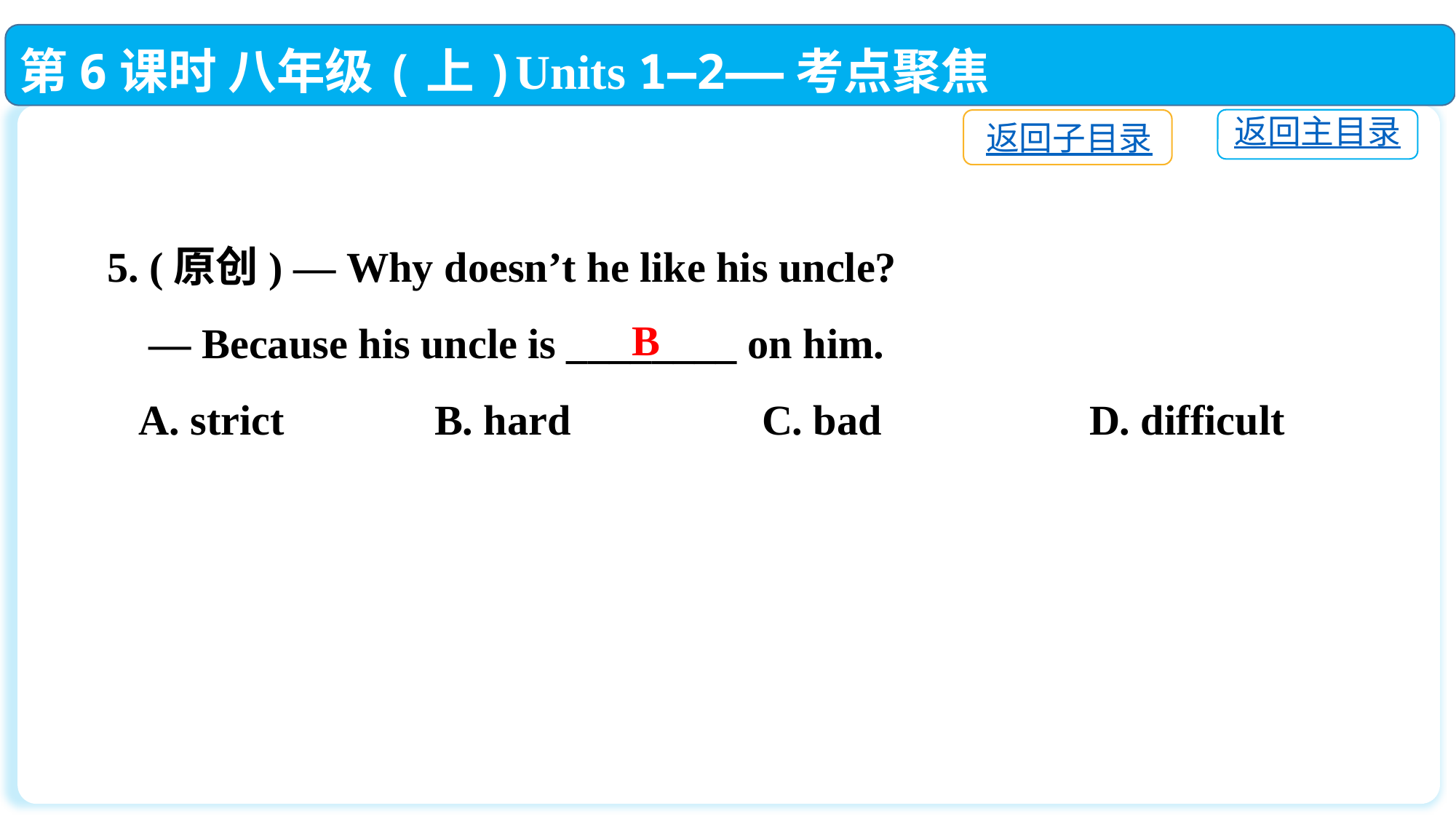

第6课时 八年级(上)Units 1—2——考点聚焦

返回主目录

返回子目录
5. (原创) — Why doesn’t he like his uncle?
    — Because his uncle is ________ on him.
   A. strict		B. hard		C. bad		D. difficult
B